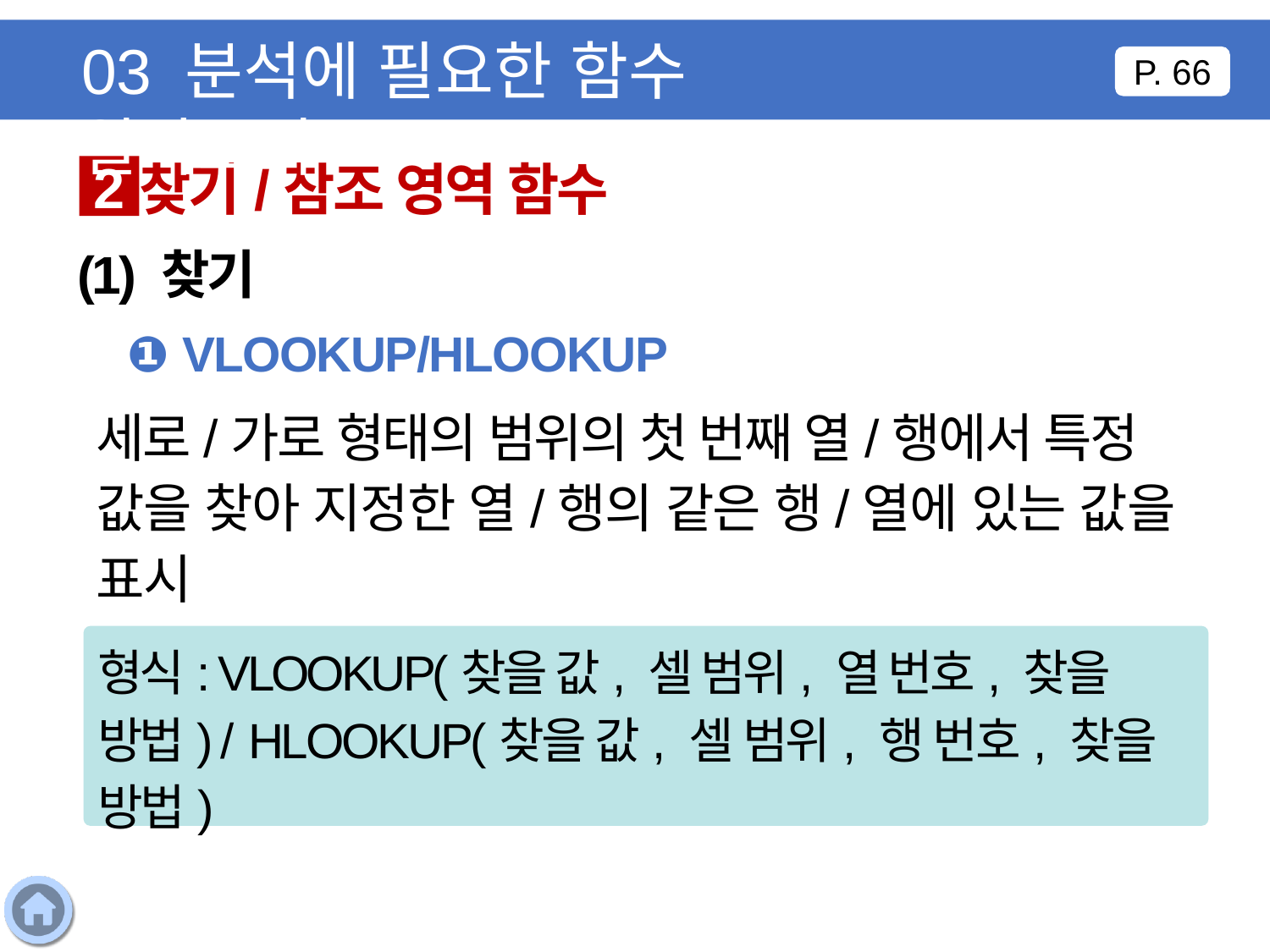

03 분석에 필요한 함수 알아보기
P. 66
찾기/참조 영역 함수
2
(1) 찾기
❶ VLOOKUP/HLOOKUP
세로/가로 형태의 범위의 첫 번째 열/행에서 특정 값을 찾아 지정한 열/행의 같은 행/열에 있는 값을 표시
형식: VLOOKUP(찾을 값, 셀 범위, 열 번호, 찾을 방법) / HLOOKUP(찾을 값, 셀 범위, 행 번호, 찾을 방법)